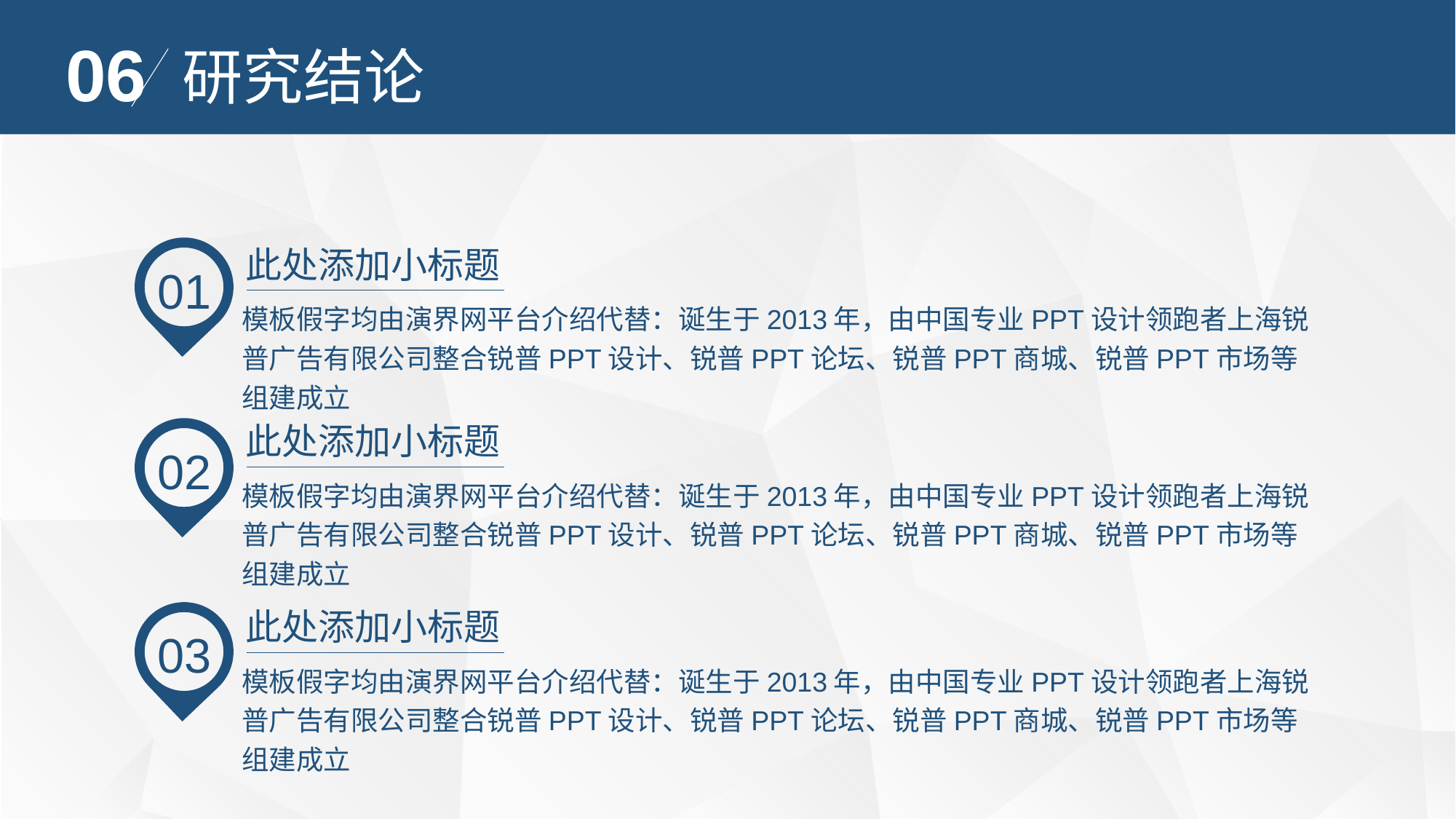

06
研究结论
此处添加小标题
01
模板假字均由演界网平台介绍代替：诞生于2013年，由中国专业PPT设计领跑者上海锐普广告有限公司整合锐普PPT设计、锐普PPT论坛、锐普PPT商城、锐普PPT市场等组建成立
此处添加小标题
02
模板假字均由演界网平台介绍代替：诞生于2013年，由中国专业PPT设计领跑者上海锐普广告有限公司整合锐普PPT设计、锐普PPT论坛、锐普PPT商城、锐普PPT市场等组建成立
此处添加小标题
03
模板假字均由演界网平台介绍代替：诞生于2013年，由中国专业PPT设计领跑者上海锐普广告有限公司整合锐普PPT设计、锐普PPT论坛、锐普PPT商城、锐普PPT市场等组建成立